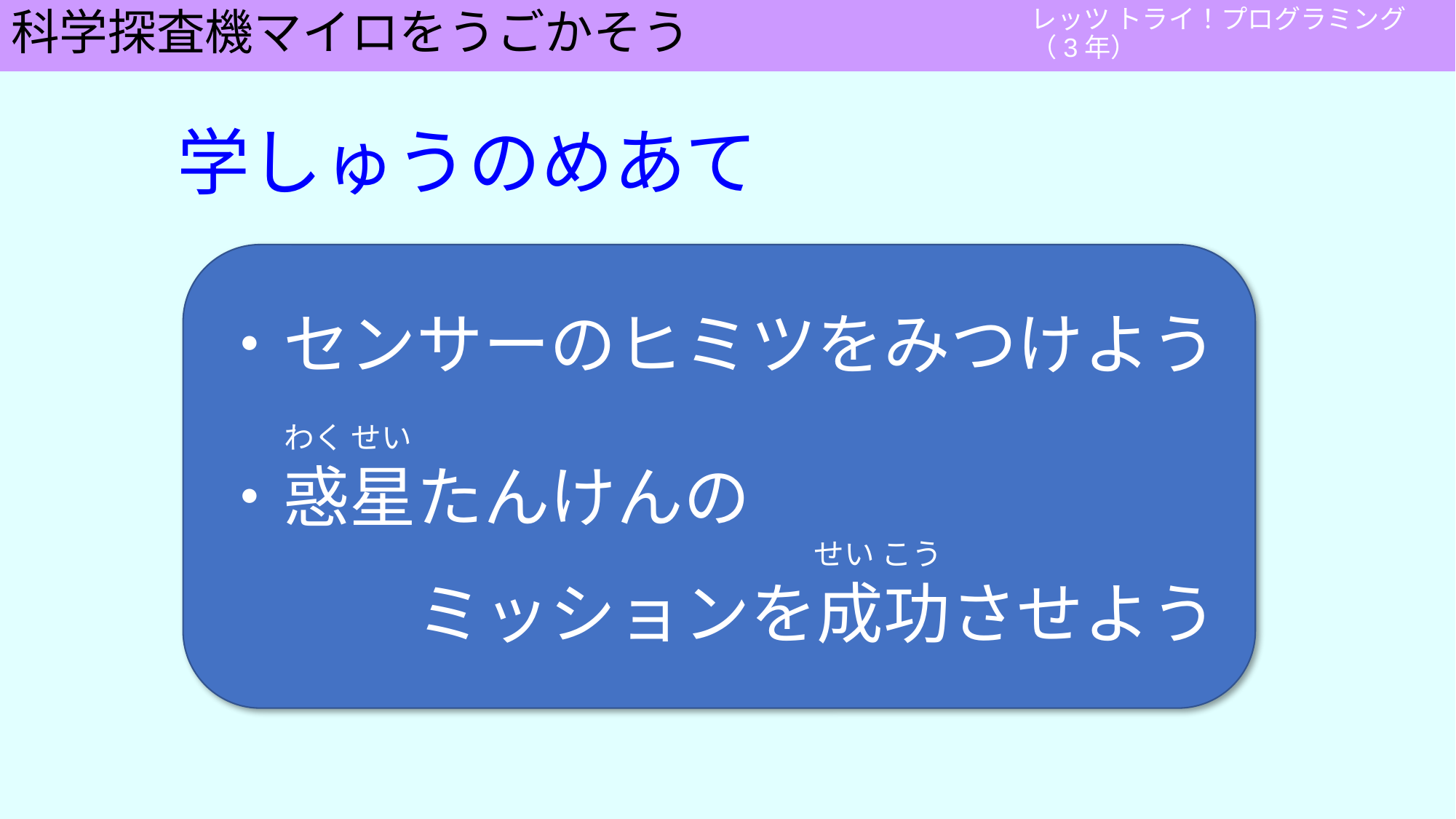

# 学習のめあて
科学探査機マイロをうごかそう
学しゅうのめあて
・センサーのヒミツをみつけよう

　　 わく せい
・惑星たんけんの
　　　　　　　　　　　　　  　　　　　　 せい こう
　　　ミッションを成功させよう